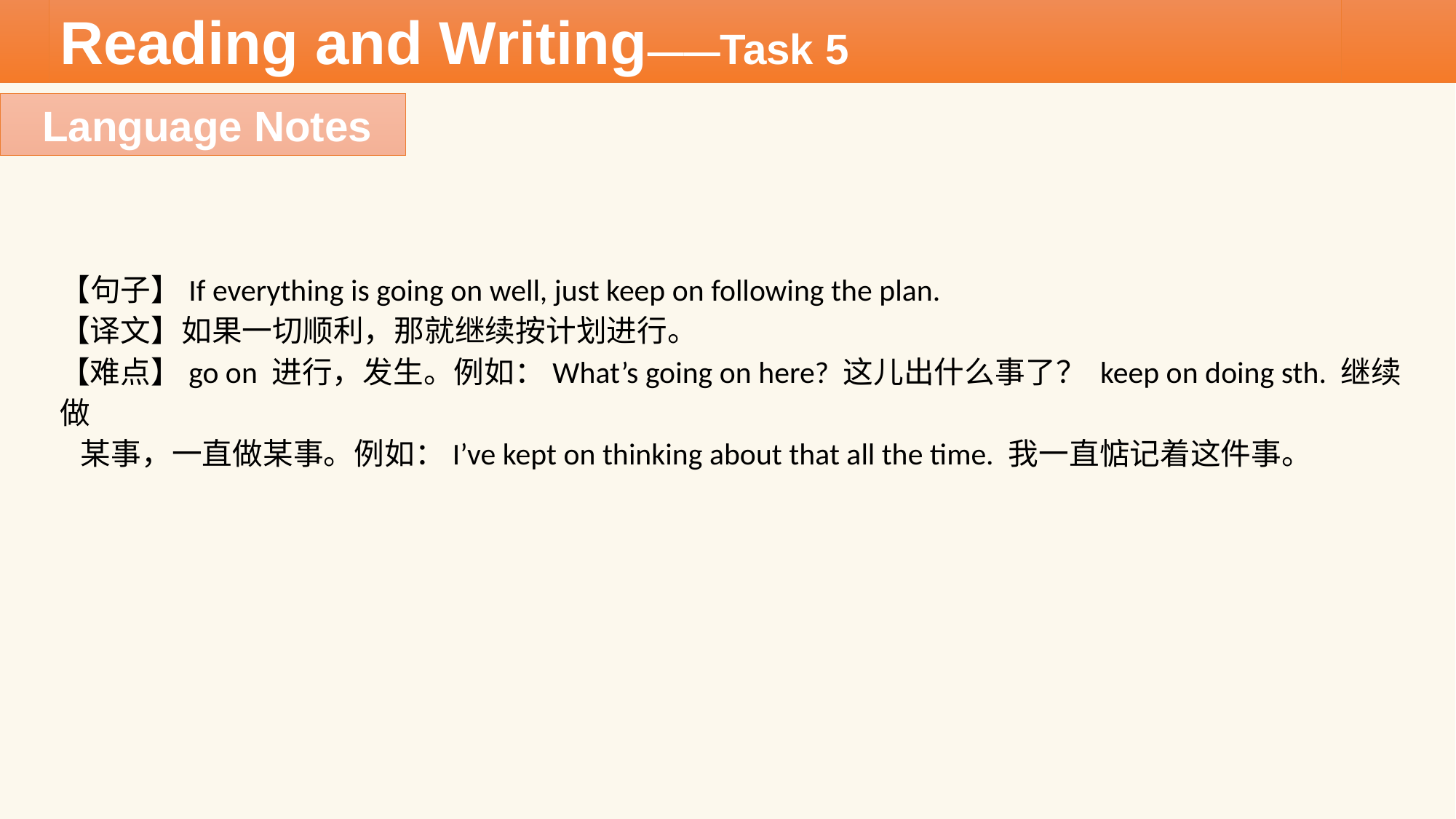

Reading and Writing——Task 5
Language Notes
【句子】If everything is going on well, just keep on following the plan.
【译文】如果一切顺利，那就继续按计划进行。
【难点】go on 进行，发生。例如：What’s going on here? 这儿出什么事了？ keep on doing sth. 继续做
  某事，一直做某事。例如：I’ve kept on thinking about that all the time. 我一直惦记着这件事。